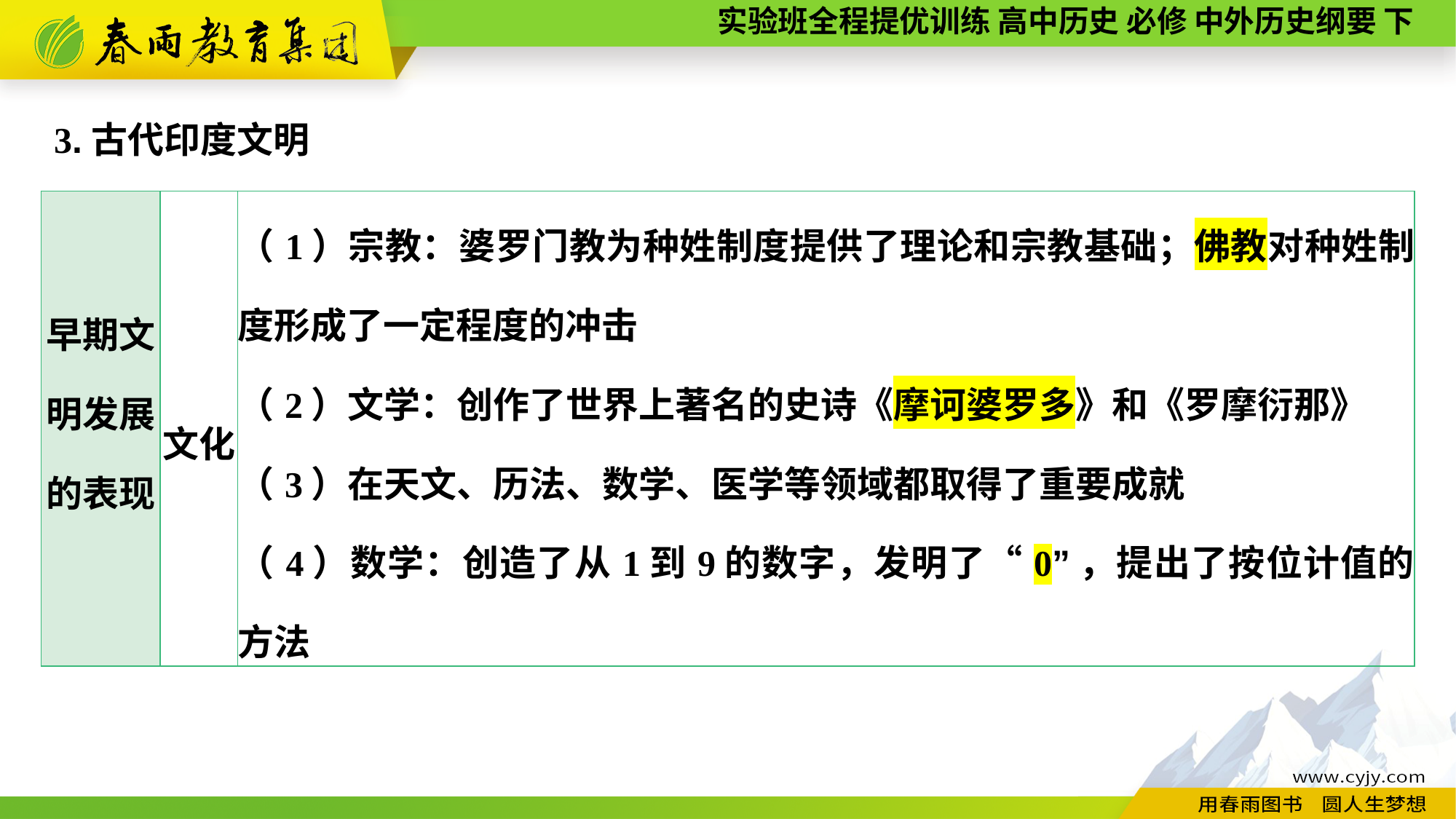

3.古代印度文明
| 早期文明发展 的表现 | 文化 | （1）宗教：婆罗门教为种姓制度提供了理论和宗教基础；佛教对种姓制度形成了一定程度的冲击 （2）文学：创作了世界上著名的史诗《摩诃婆罗多》和《罗摩衍那》 （3）在天文、历法、数学、医学等领域都取得了重要成就 （4）数学：创造了从1到9的数字，发明了“0”，提出了按位计值的方法 |
| --- | --- | --- |